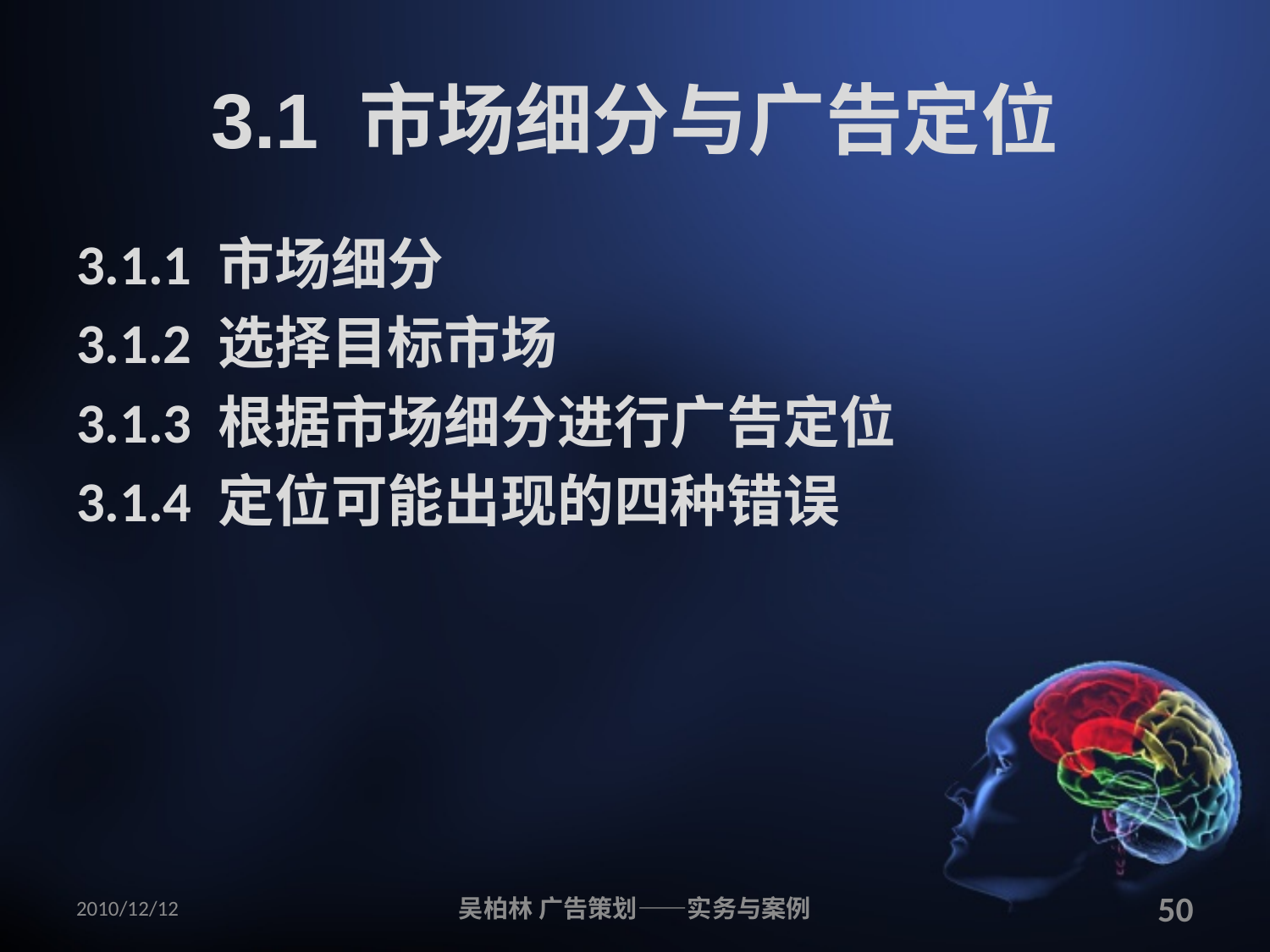

# 3.1 市场细分与广告定位
3.1.1 市场细分
3.1.2 选择目标市场
3.1.3 根据市场细分进行广告定位
3.1.4 定位可能出现的四种错误
2010/12/12
吴柏林 广告策划——实务与案例
50